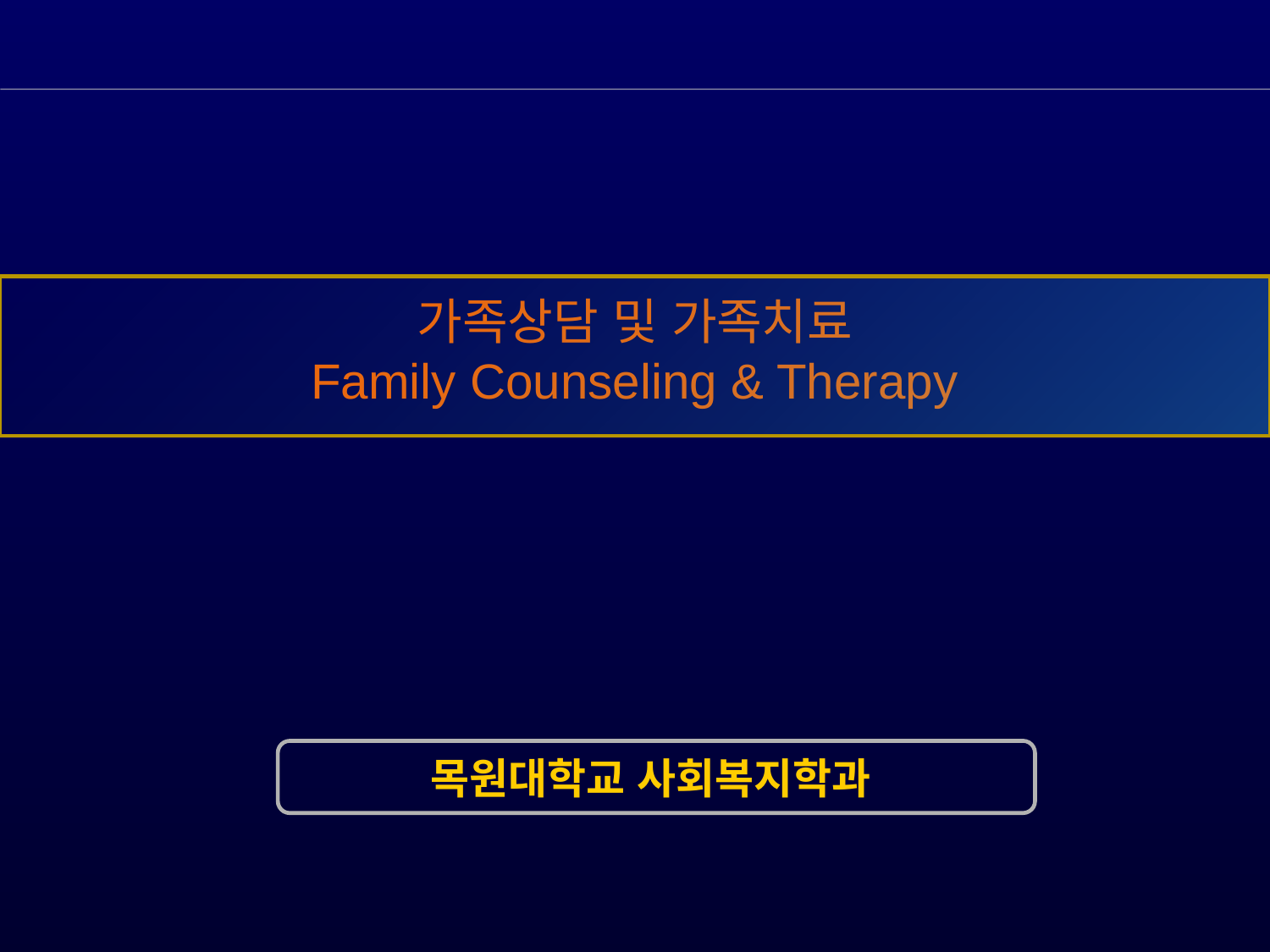

가족상담 및 가족치료
Family Counseling & Therapy
목원대학교 사회복지학과